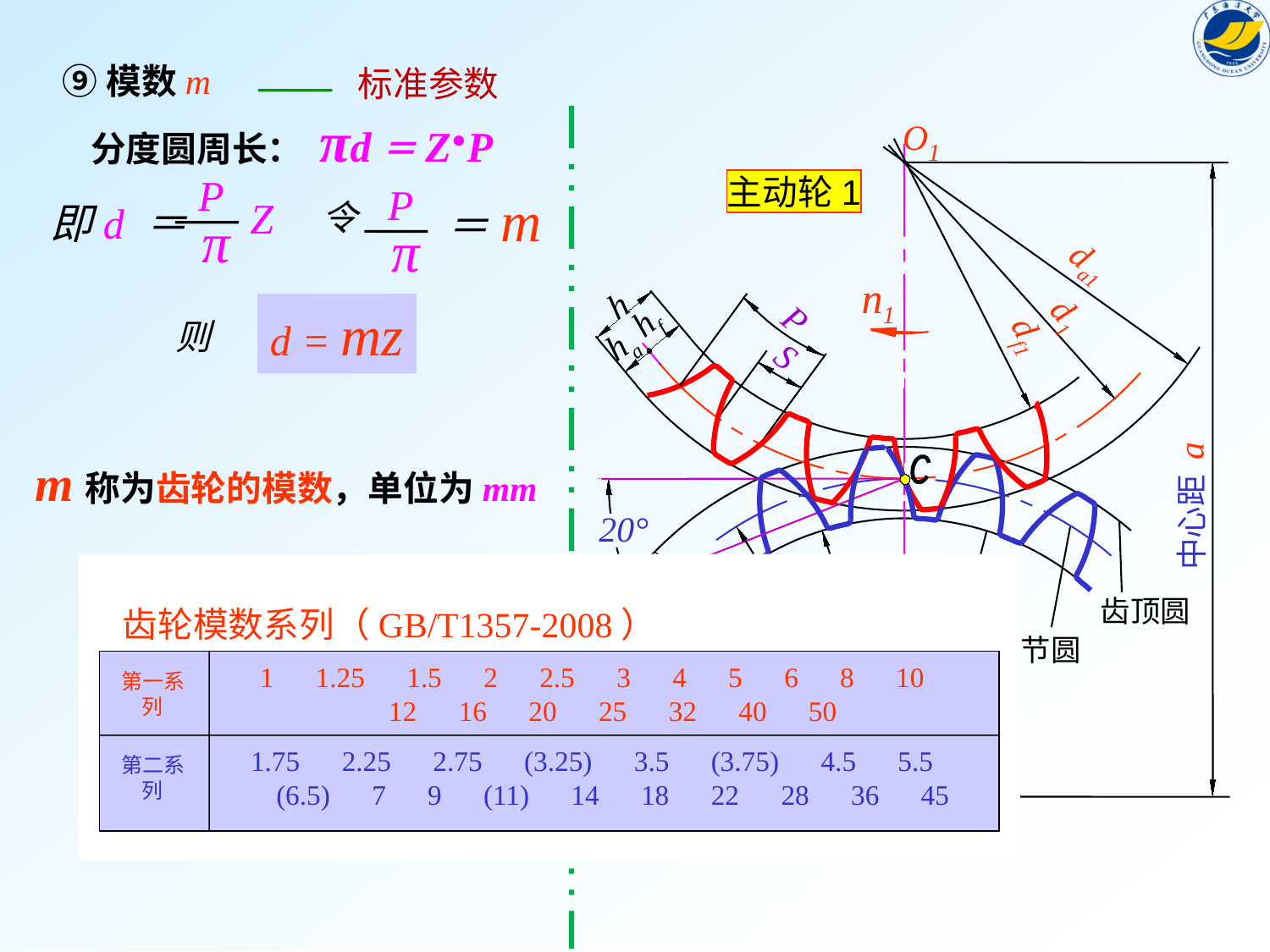

⑨模数m
标准参数

分度圆周长： πd＝Z·P
O1

主动轮1

da1

n1

h
d1

P

hf

df1
ha

S

中心距 a

20°

齿根圆

df2

齿顶圆
d2
da2

节圆
n2

从动轮2

O2

P
Z
即d ＝
π

P
π

＝ m
令

d = mz
则
m称为齿轮的模数，单位为mm

齿轮模数系列（GB/T1357-2008）

第一系列
1　1.25　1.5　2　2.5　3　4　5　6　8　10　12　16　20　25　32　40　50

第二系列
1.75　2.25　2.75　(3.25)　3.5　(3.75)　4.5　5.5　(6.5)　7　9　(11)　14　18　22　28　36　45
两啮合齿轮的模数m必须相等